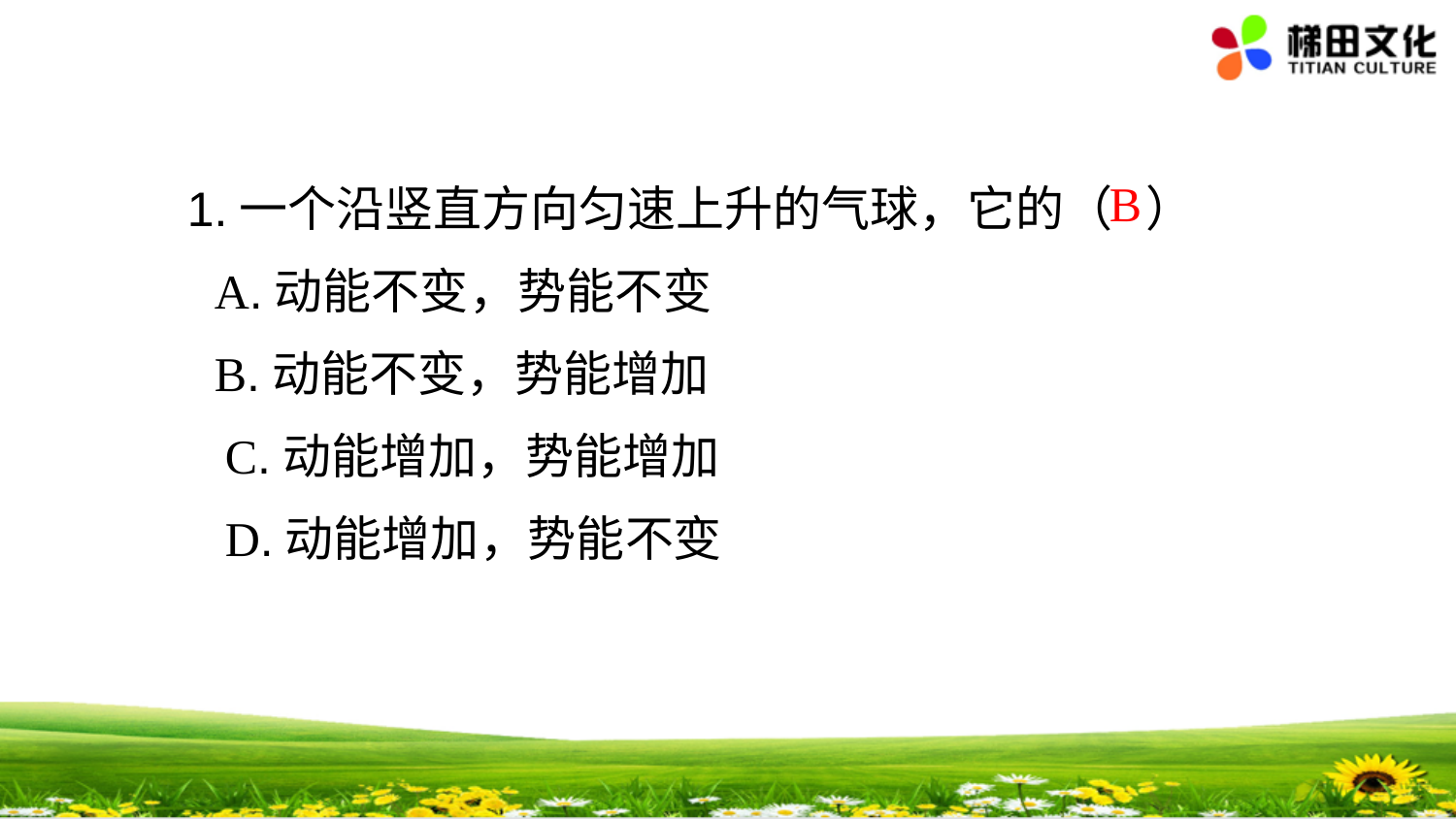

B
1.一个沿竖直方向匀速上升的气球，它的（   ）
  A.动能不变，势能不变
  B.动能不变，势能增加
   C.动能增加，势能增加
   D.动能增加，势能不变